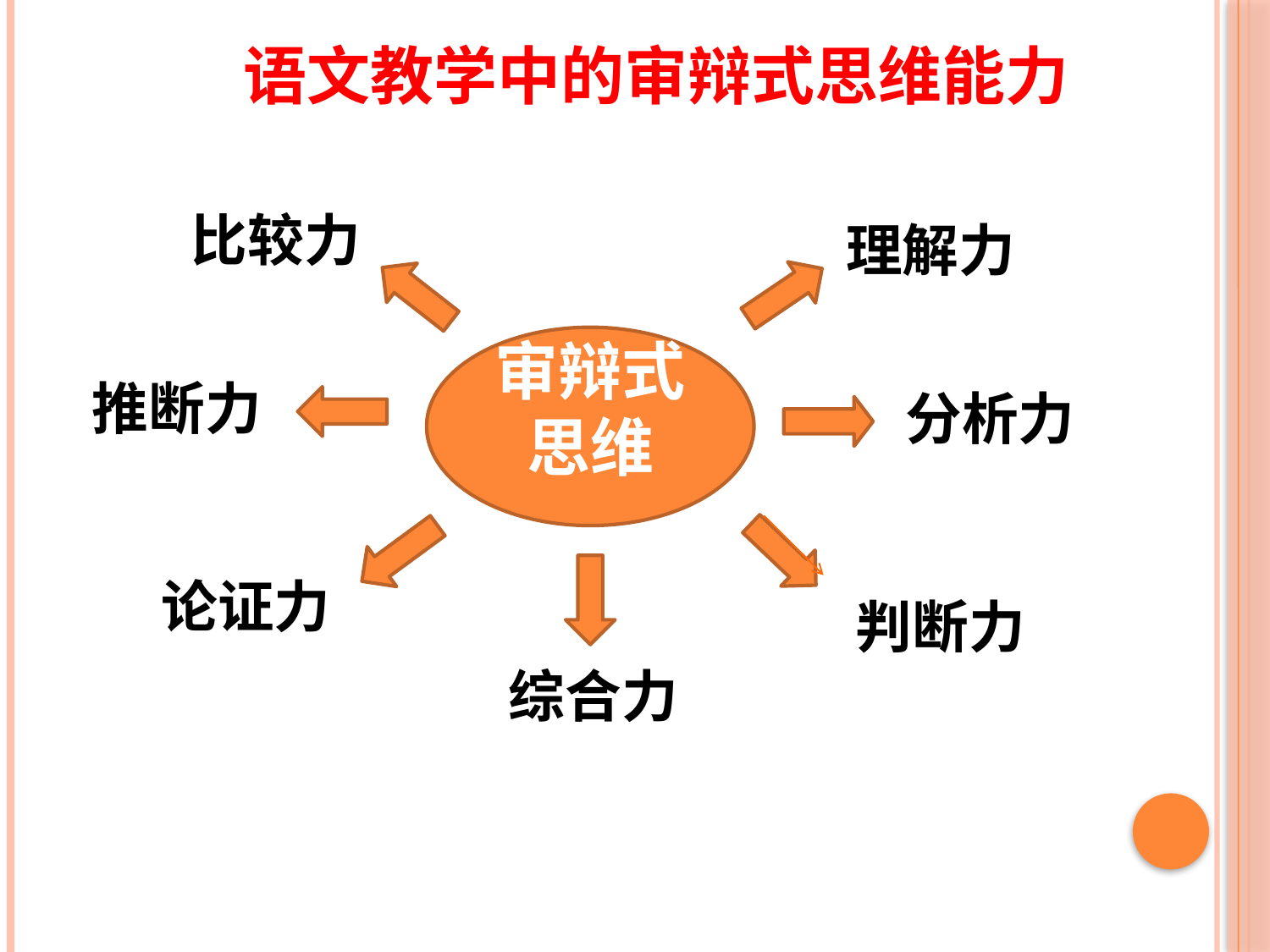

语文教学中的审辩式思维能力
比较力
理解力

审辩式思维

推断力
分析力

论证力
判断力
综合力